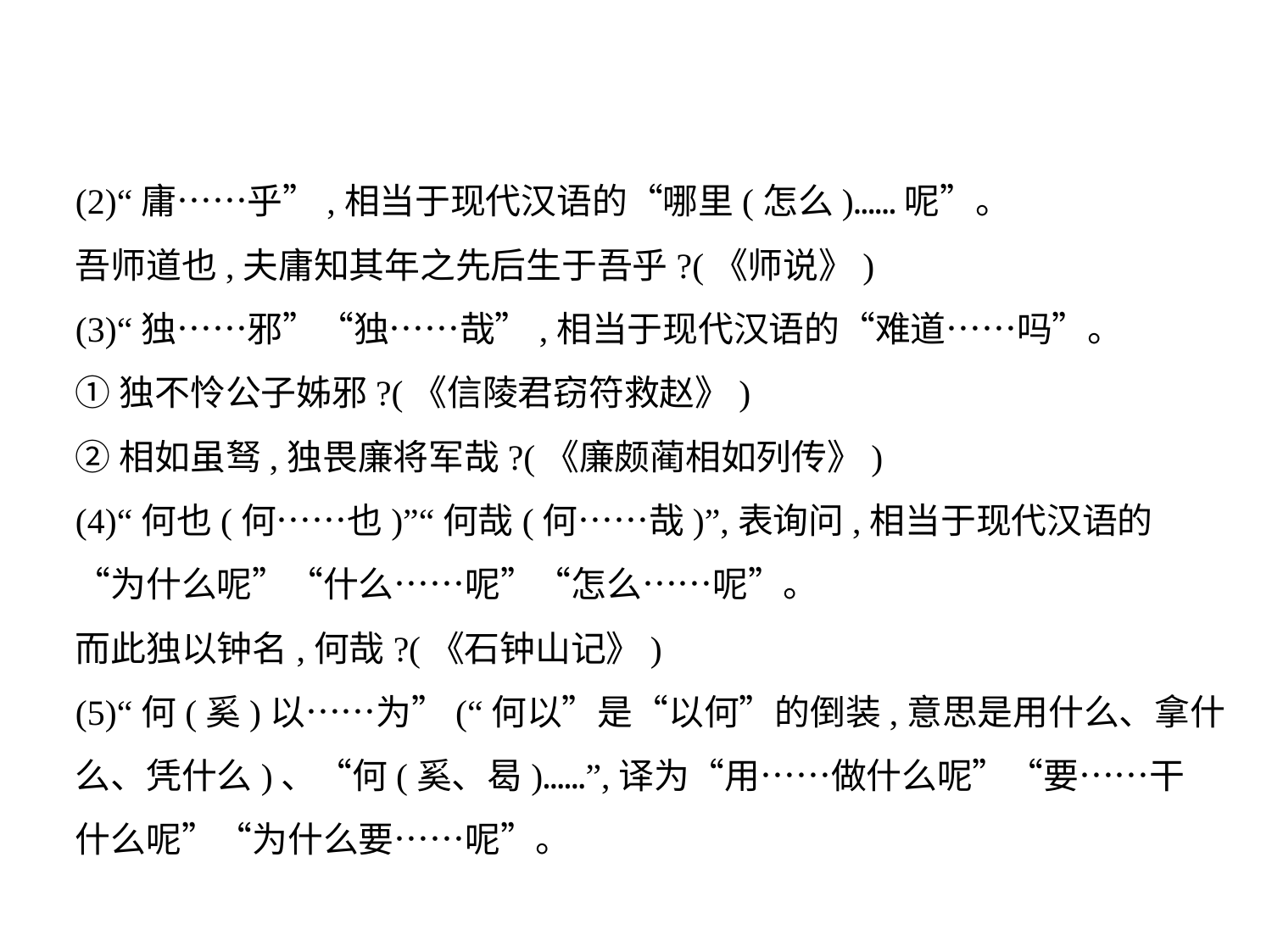

(2)“庸……乎”,相当于现代汉语的“哪里(怎么)……呢”。
吾师道也,夫庸知其年之先后生于吾乎?(《师说》)
(3)“独……邪”“独……哉”,相当于现代汉语的“难道……吗”。
①独不怜公子姊邪?(《信陵君窃符救赵》)
②相如虽驽,独畏廉将军哉?(《廉颇蔺相如列传》)
(4)“何也(何……也)”“何哉(何……哉)”,表询问,相当于现代汉语的
“为什么呢”“什么……呢”“怎么……呢”。
而此独以钟名,何哉?(《石钟山记》)
(5)“何(奚)以……为”(“何以”是“以何”的倒装,意思是用什么、拿什
么、凭什么)、“何(奚、曷)……”,译为“用……做什么呢”“要……干
什么呢”“为什么要……呢”。